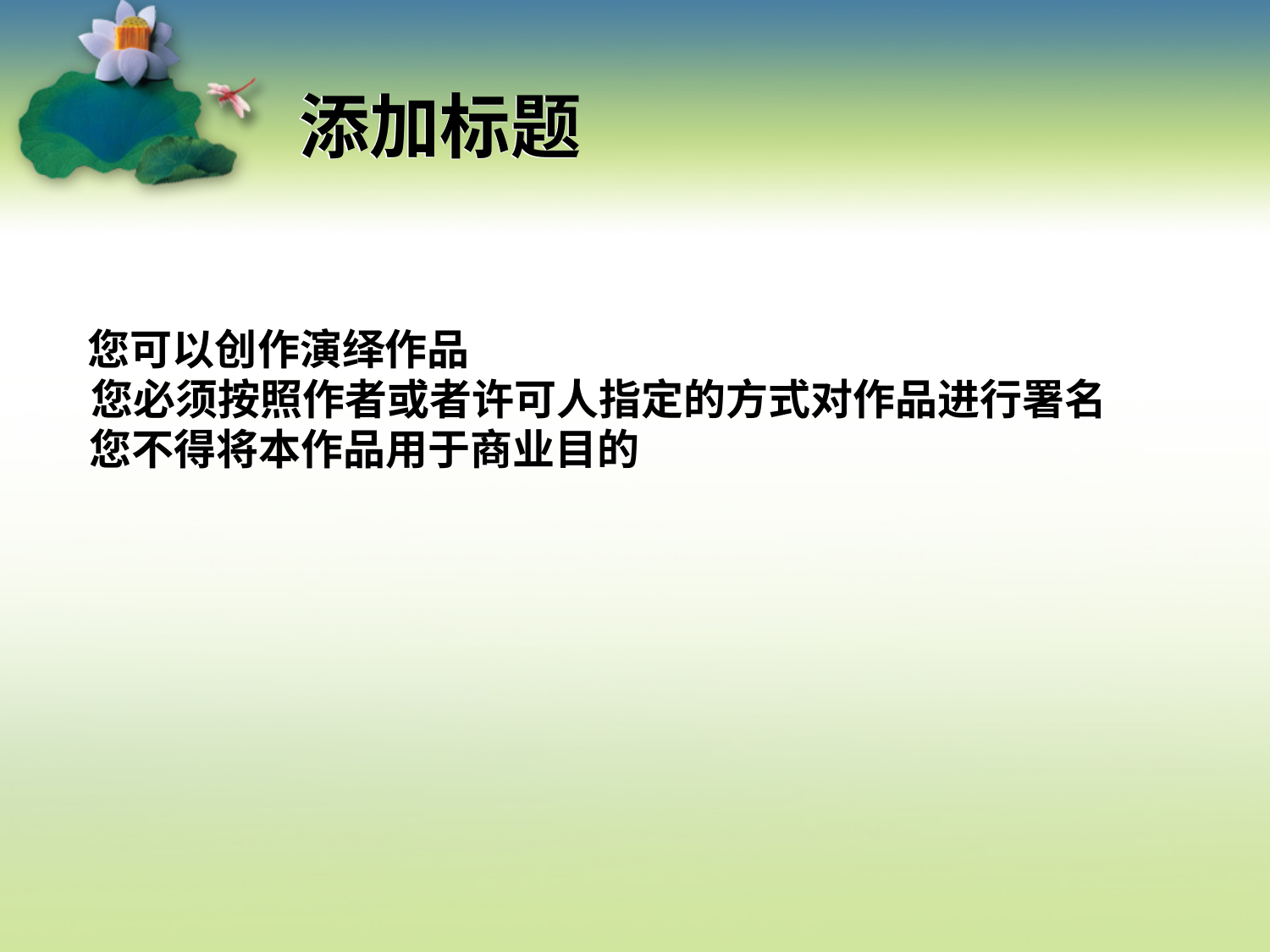

添加标题
您可以创作演绎作品
您必须按照作者或者许可人指定的方式对作品进行署名
您不得将本作品用于商业目的